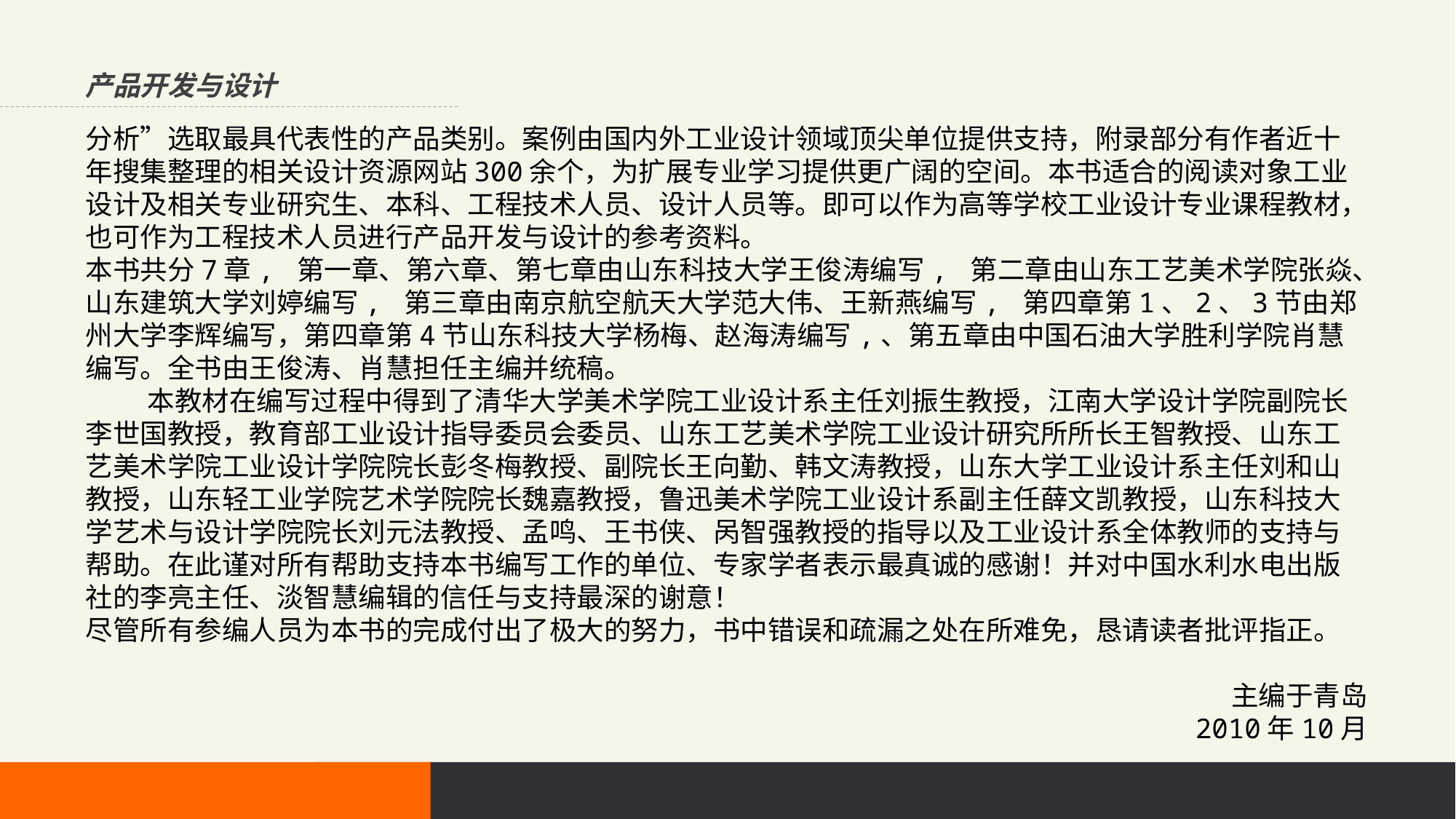

产品开发与设计
分析”选取最具代表性的产品类别。案例由国内外工业设计领域顶尖单位提供支持，附录部分有作者近十年搜集整理的相关设计资源网站300余个，为扩展专业学习提供更广阔的空间。本书适合的阅读对象工业设计及相关专业研究生、本科、工程技术人员、设计人员等。即可以作为高等学校工业设计专业课程教材，也可作为工程技术人员进行产品开发与设计的参考资料。
本书共分7章, 第一章、第六章、第七章由山东科技大学王俊涛编写, 第二章由山东工艺美术学院张焱、山东建筑大学刘婷编写, 第三章由南京航空航天大学范大伟、王新燕编写, 第四章第1、2、3节由郑州大学李辉编写，第四章第4节山东科技大学杨梅、赵海涛编写,、第五章由中国石油大学胜利学院肖慧编写。全书由王俊涛、肖慧担任主编并统稿。
         本教材在编写过程中得到了清华大学美术学院工业设计系主任刘振生教授，江南大学设计学院副院长李世国教授，教育部工业设计指导委员会委员、山东工艺美术学院工业设计研究所所长王智教授、山东工艺美术学院工业设计学院院长彭冬梅教授、副院长王向勤、韩文涛教授，山东大学工业设计系主任刘和山教授，山东轻工业学院艺术学院院长魏嘉教授，鲁迅美术学院工业设计系副主任薛文凯教授，山东科技大学艺术与设计学院院长刘元法教授、孟鸣、王书侠、呙智强教授的指导以及工业设计系全体教师的支持与帮助。在此谨对所有帮助支持本书编写工作的单位、专家学者表示最真诚的感谢！并对中国水利水电出版社的李亮主任、淡智慧编辑的信任与支持最深的谢意！
尽管所有参编人员为本书的完成付出了极大的努力，书中错误和疏漏之处在所难免，恳请读者批评指正。

主编于青岛
2010年10月